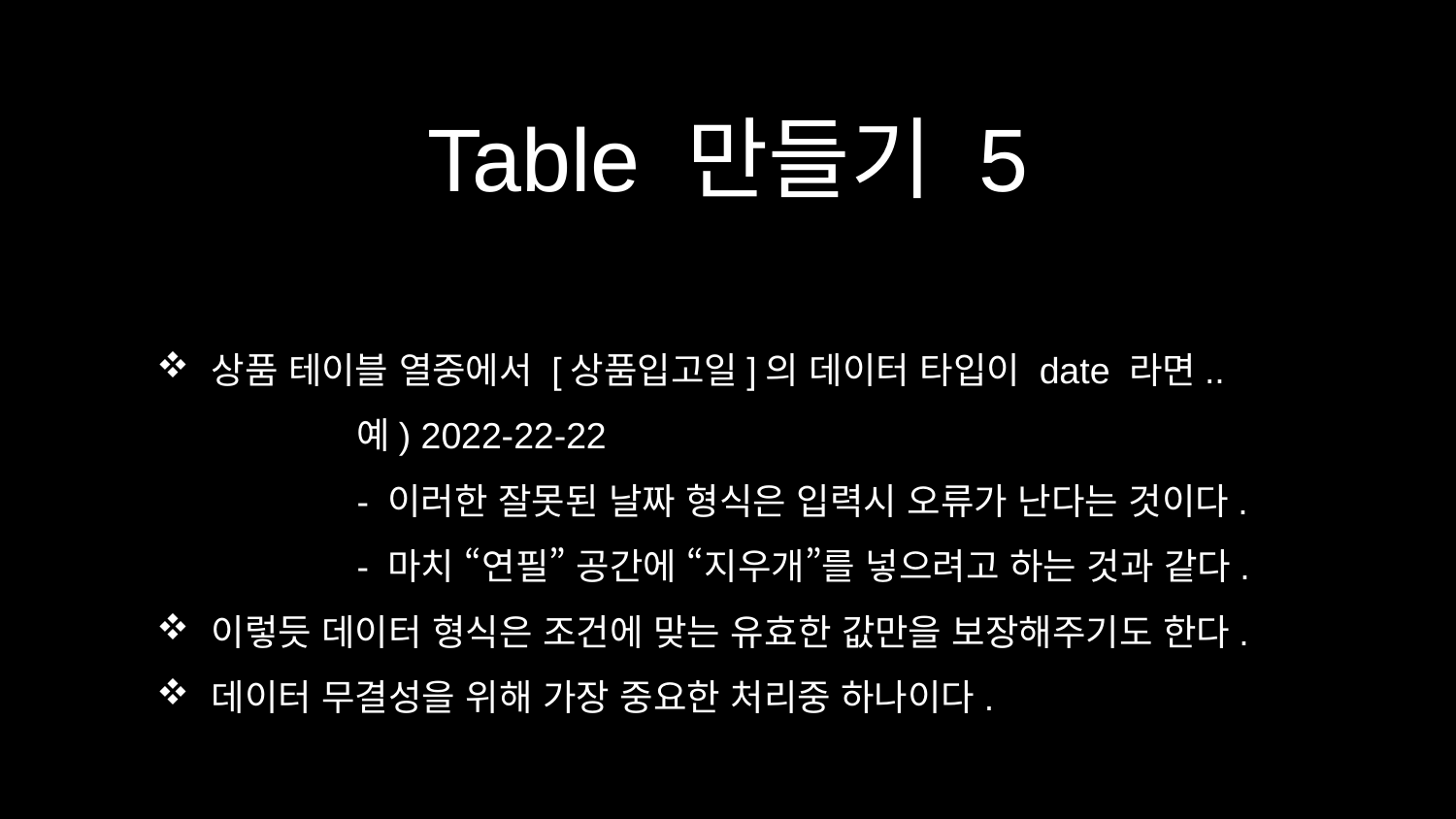

# Table 만들기 5
상품 테이블 열중에서 [상품입고일]의 데이터 타입이 date 라면..
	예) 2022-22-22
	- 이러한 잘못된 날짜 형식은 입력시 오류가 난다는 것이다.
	- 마치 “연필” 공간에 “지우개”를 넣으려고 하는 것과 같다.
이렇듯 데이터 형식은 조건에 맞는 유효한 값만을 보장해주기도 한다.
데이터 무결성을 위해 가장 중요한 처리중 하나이다.